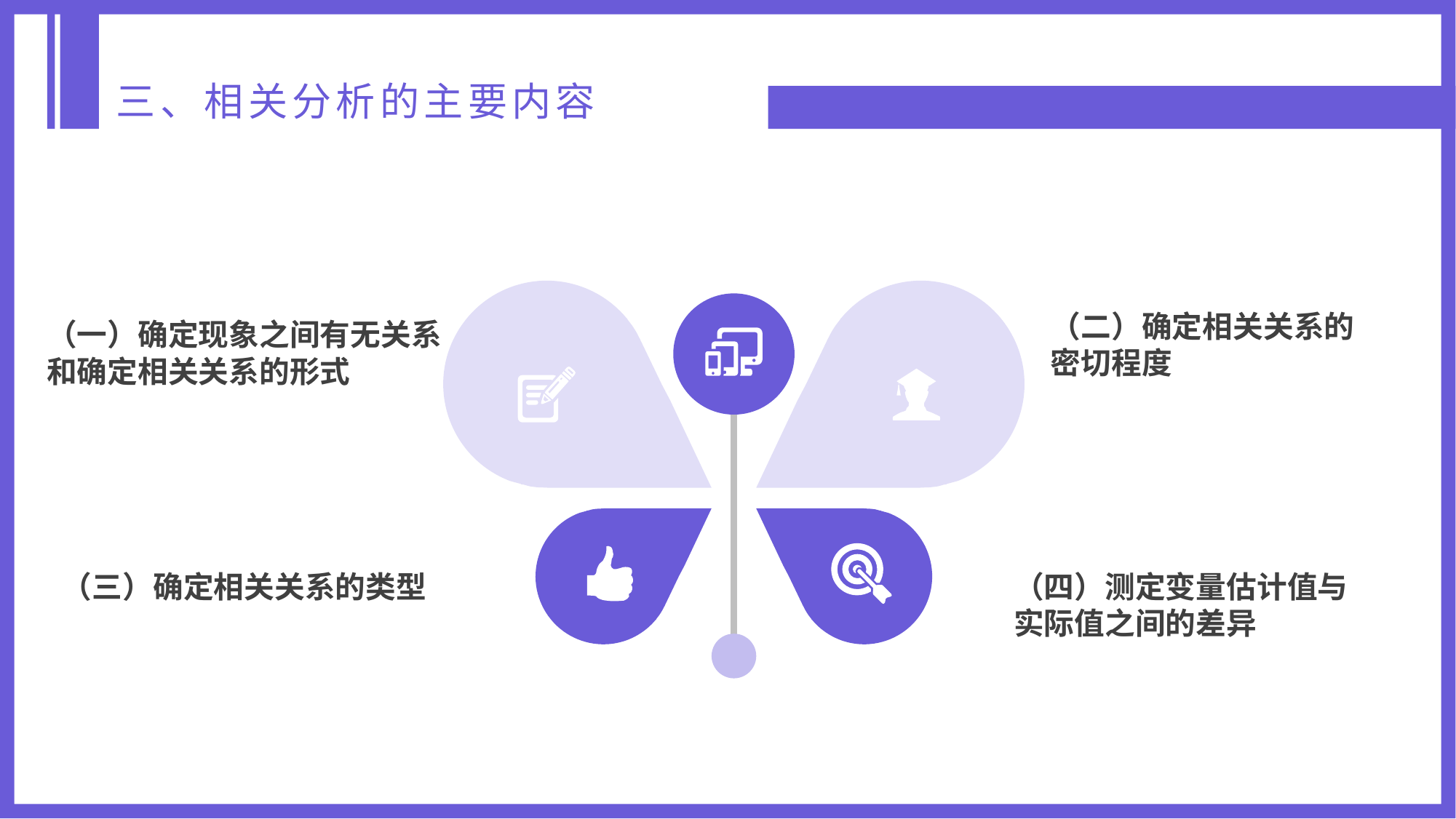

三、相关分析的主要内容

（二）确定相关关系的
密切程度
（一）确定现象之间有无关系
和确定相关关系的形式

（三）确定相关关系的类型
（四）测定变量估计值与
实际值之间的差异